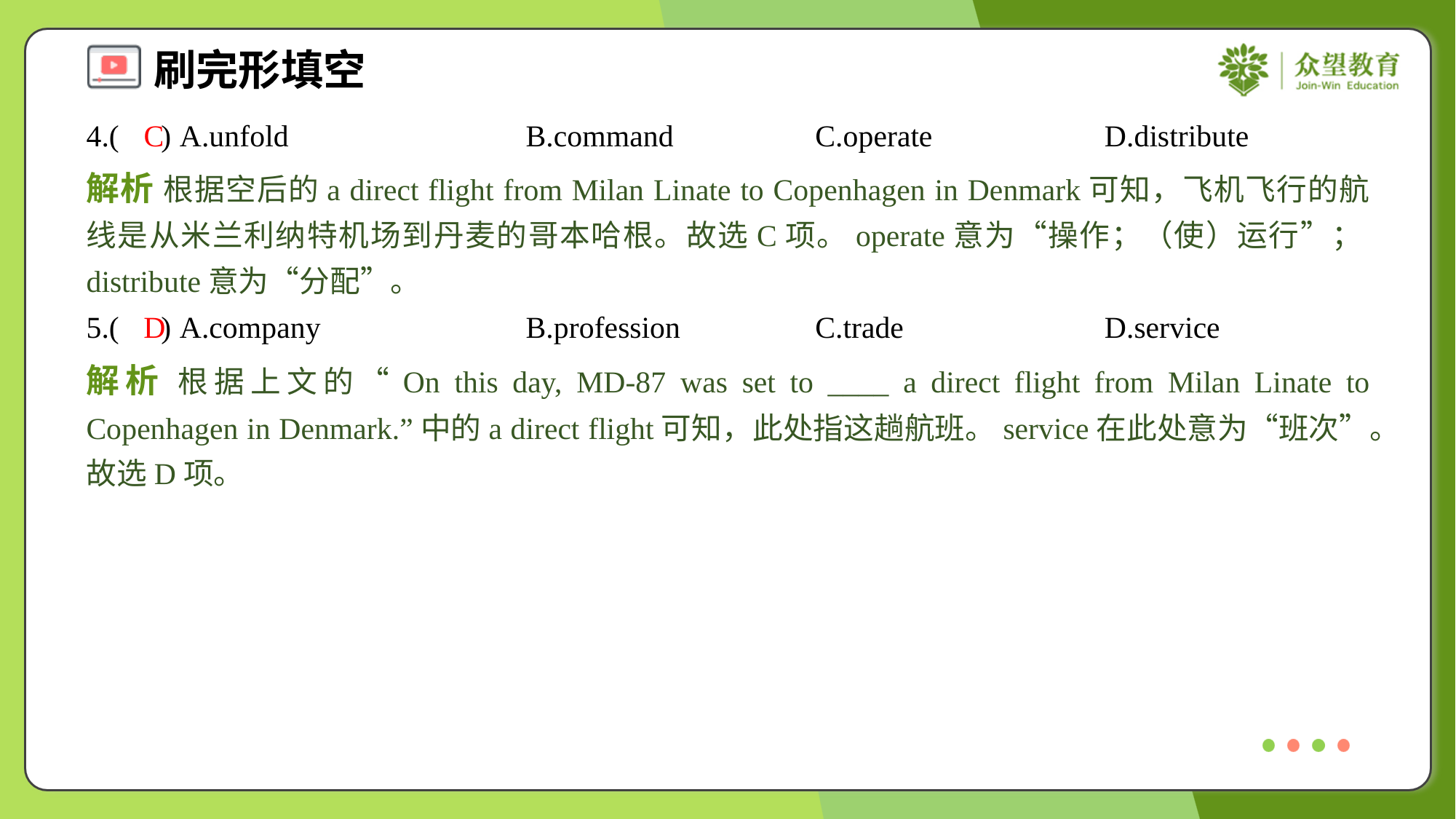

4.(     ) A.unfold	B.command	C.operate	D.distribute
C
解析 根据空后的a direct flight from Milan Linate to Copenhagen in Denmark可知，飞机飞行的航线是从米兰利纳特机场到丹麦的哥本哈根。故选C项。operate意为“操作；（使）运行”；distribute意为“分配”。
5.(     ) A.company	B.profession	C.trade	D.service
D
解析 根据上文的“On this day, MD-87 was set to ____ a direct flight from Milan Linate to Copenhagen in Denmark.”中的a direct flight可知，此处指这趟航班。service在此处意为“班次”。故选D项。